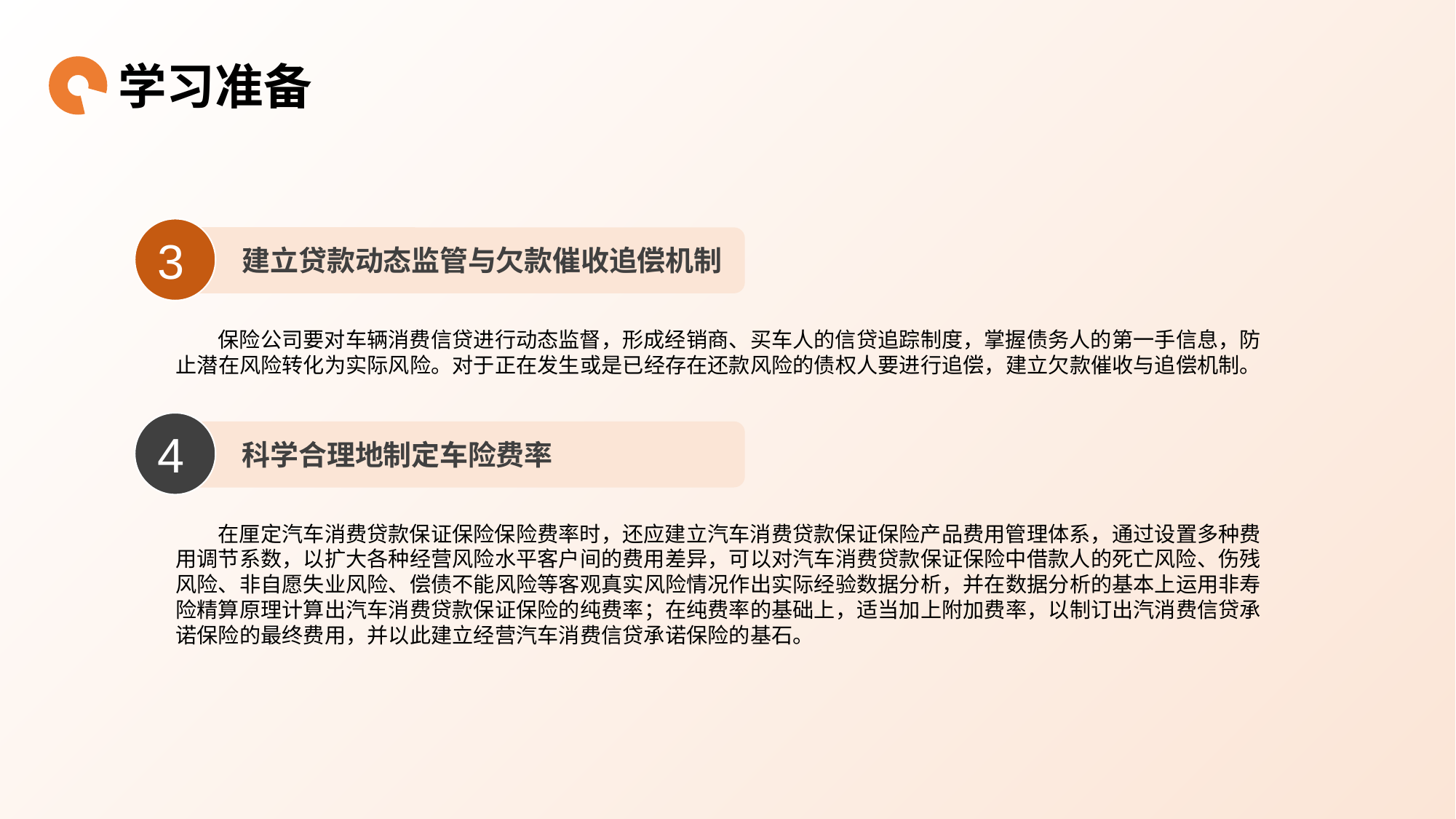

学习准备

3

建立贷款动态监管与欠款催收追偿机制
保险公司要对车辆消费信贷进行动态监督，形成经销商、买车人的信贷追踪制度，掌握债务人的第一手信息，防止潜在风险转化为实际风险。对于正在发生或是已经存在还款风险的债权人要进行追偿，建立欠款催收与追偿机制。
4

科学合理地制定车险费率
在厘定汽车消费贷款保证保险保险费率时，还应建立汽车消费贷款保证保险产品费用管理体系，通过设置多种费用调节系数，以扩大各种经营风险水平客户间的费用差异，可以对汽车消费贷款保证保险中借款人的死亡风险、伤残风险、非自愿失业风险、偿债不能风险等客观真实风险情况作出实际经验数据分析，并在数据分析的基本上运用非寿险精算原理计算出汽车消费贷款保证保险的纯费率；在纯费率的基础上，适当加上附加费率，以制订出汽消费信贷承诺保险的最终费用，并以此建立经营汽车消费信贷承诺保险的基石。